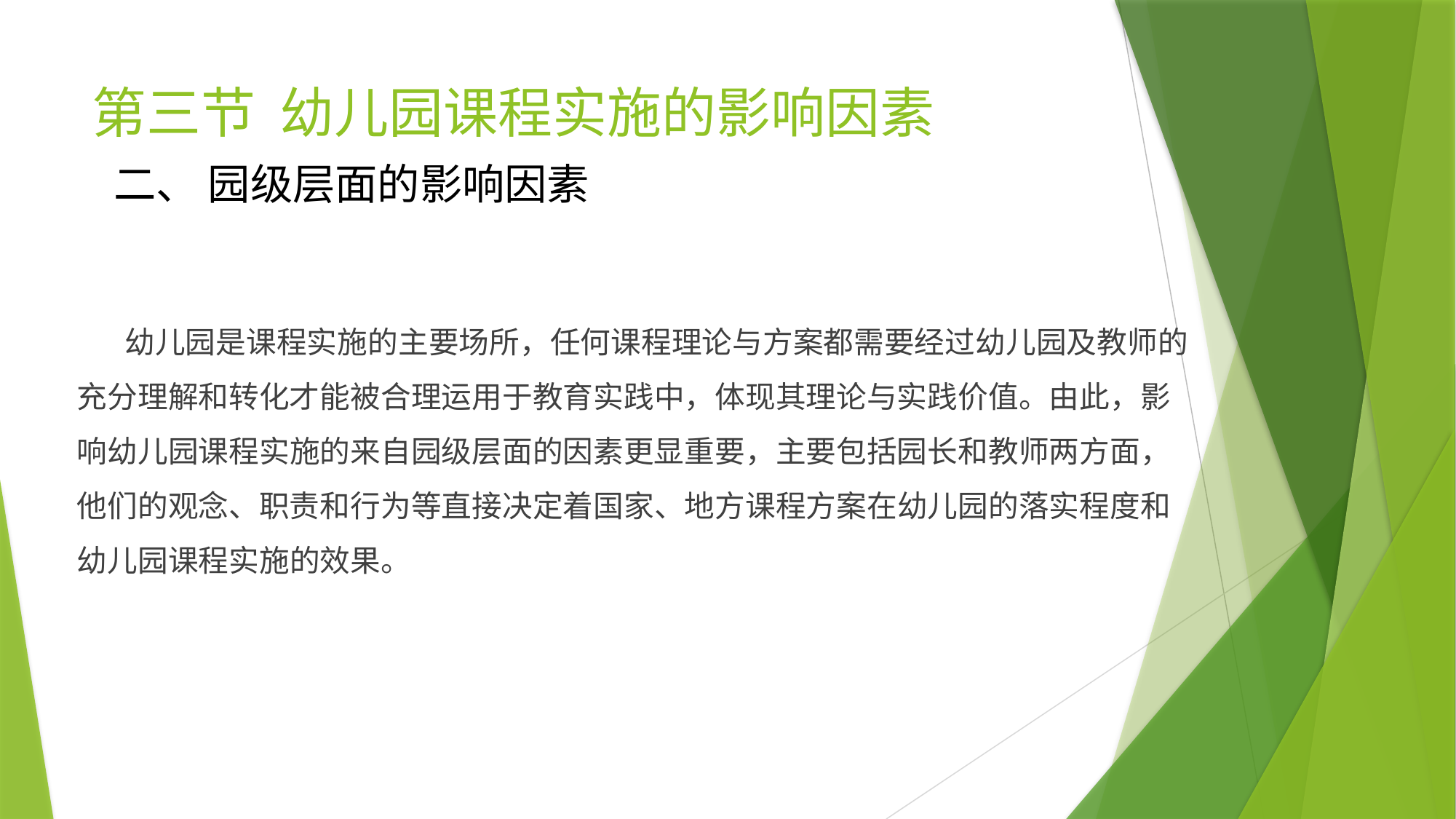

# 第三节  幼儿园课程实施的影响因素
二、 园级层面的影响因素
      幼儿园是课程实施的主要场所，任何课程理论与方案都需要经过幼儿园及教师的充分理解和转化才能被合理运用于教育实践中，体现其理论与实践价值。由此，影响幼儿园课程实施的来自园级层面的因素更显重要，主要包括园长和教师两方面，他们的观念、职责和行为等直接决定着国家、地方课程方案在幼儿园的落实程度和幼儿园课程实施的效果。